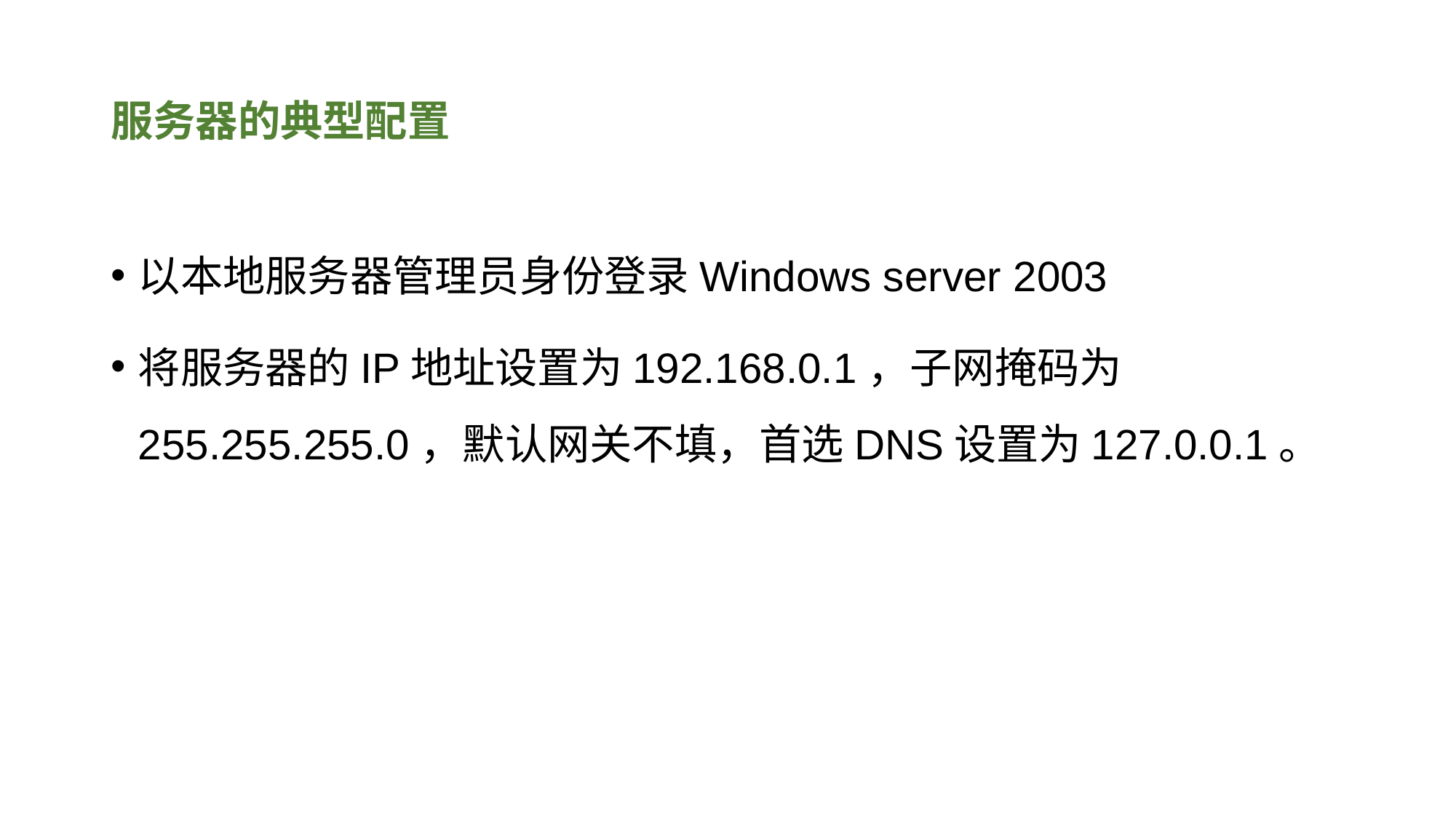

# 服务器的典型配置
以本地服务器管理员身份登录Windows server 2003
将服务器的IP地址设置为192.168.0.1，子网掩码为255.255.255.0，默认网关不填，首选DNS设置为127.0.0.1。